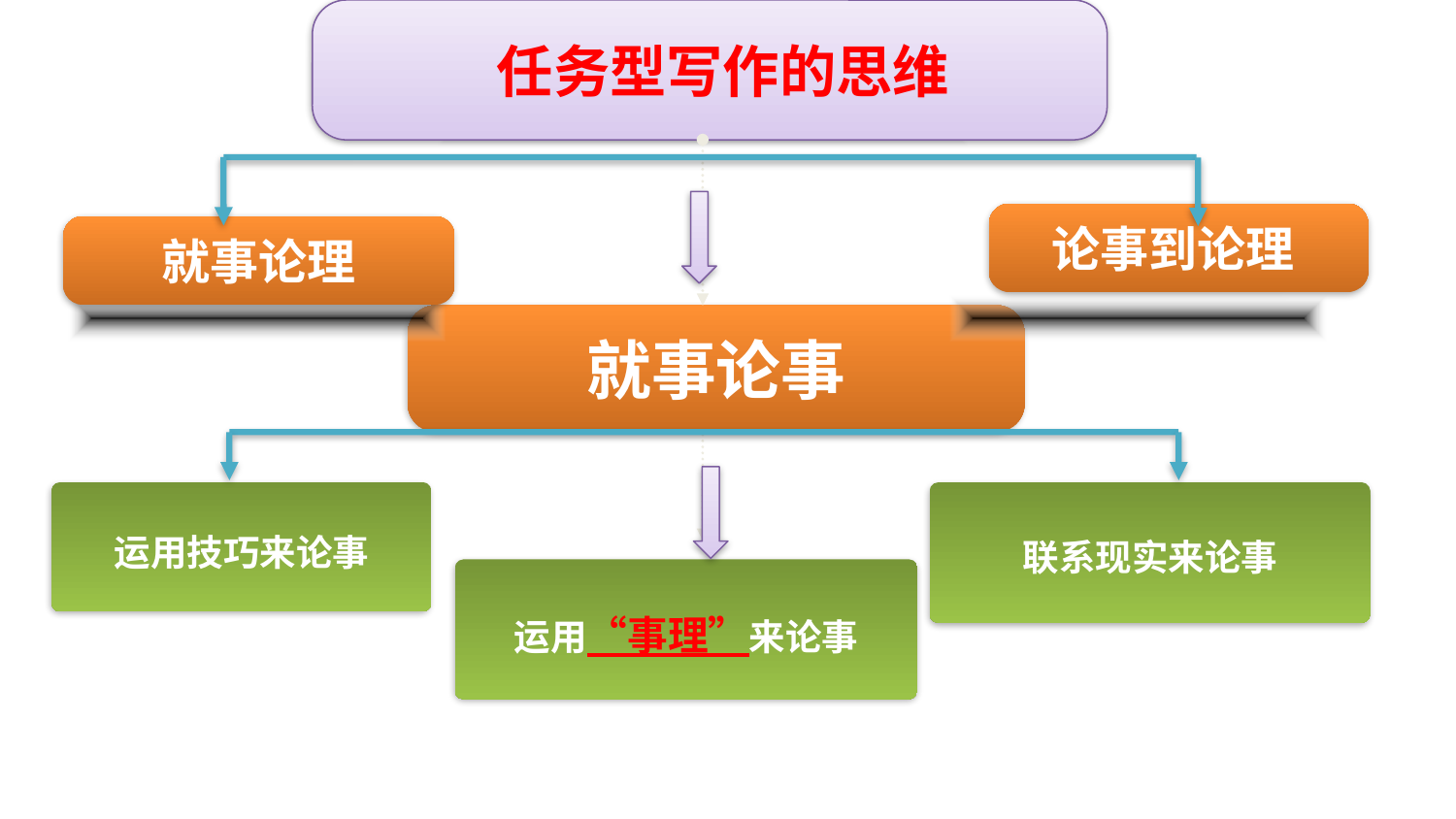

任务型写作的思维
双击添加标题文字

论事到论理
就事论理

就事论事

运用技巧来论事
联系现实来论事
运用“事理”来论事
单击